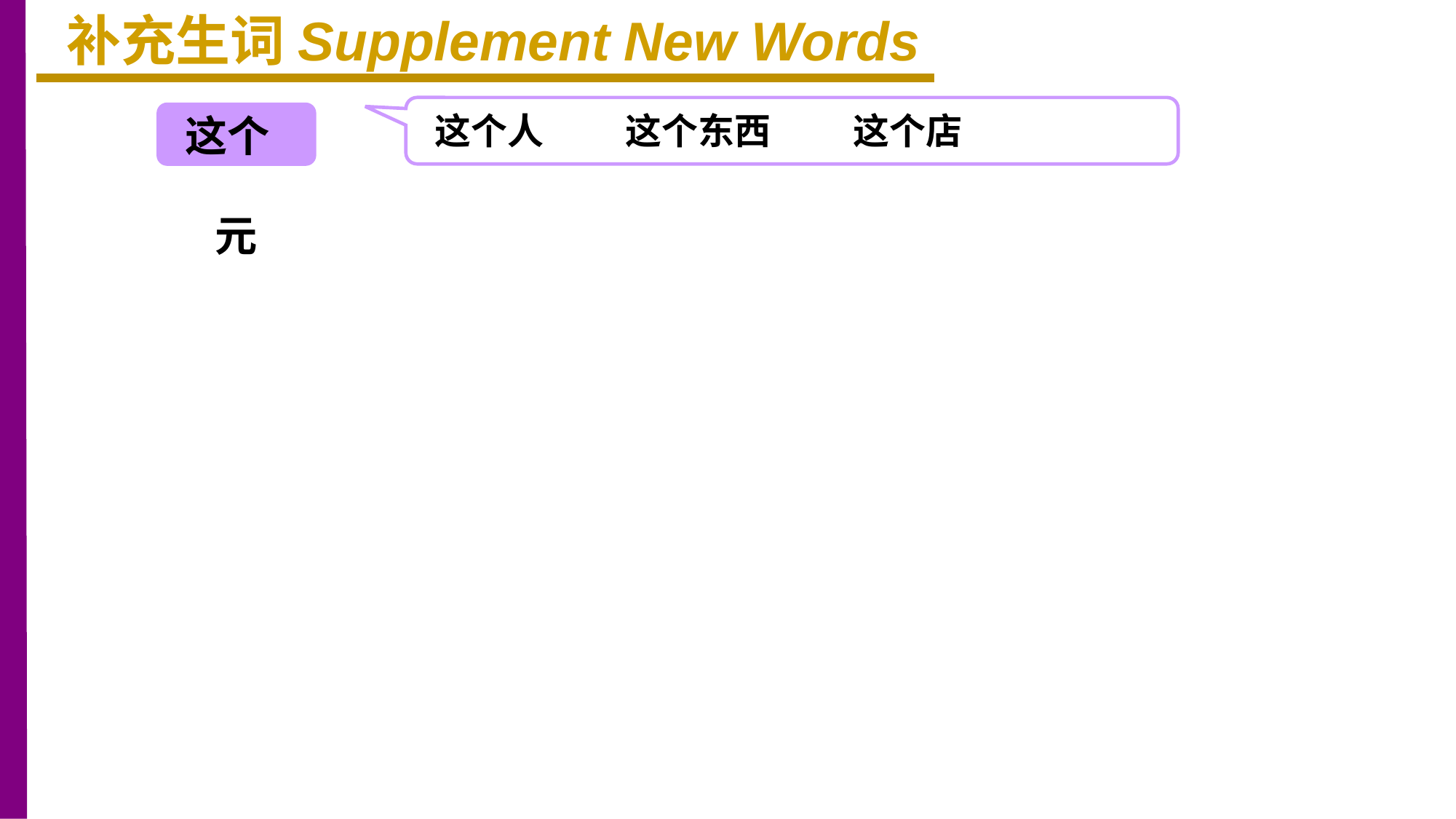

补充生词Supplement New Words

这个人          这个东西          这个店
这个
元